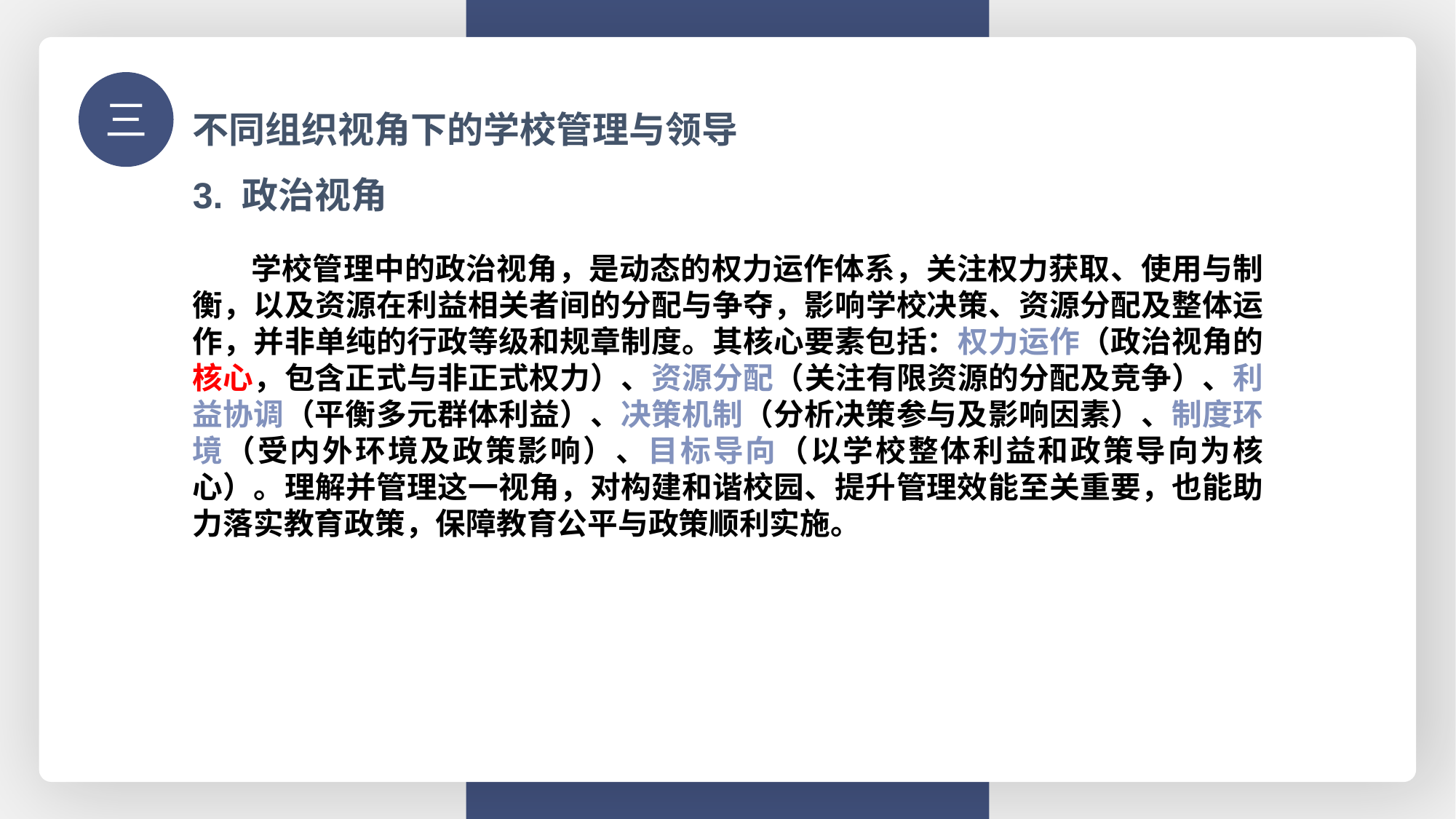

不同组织视角下的学校管理与领导

三
3. 政治视角
        学校管理中的政治视角，是动态的权力运作体系，关注权力获取、使用与制衡，以及资源在利益相关者间的分配与争夺，影响学校决策、资源分配及整体运作，并非单纯的行政等级和规章制度。其核心要素包括：权力运作（政治视角的核心，包含正式与非正式权力）、资源分配（关注有限资源的分配及竞争）、利益协调（平衡多元群体利益）、决策机制（分析决策参与及影响因素）、制度环境（受内外环境及政策影响）、目标导向（以学校整体利益和政策导向为核心）。理解并管理这一视角，对构建和谐校园、提升管理效能至关重要，也能助力落实教育政策，保障教育公平与政策顺利实施。